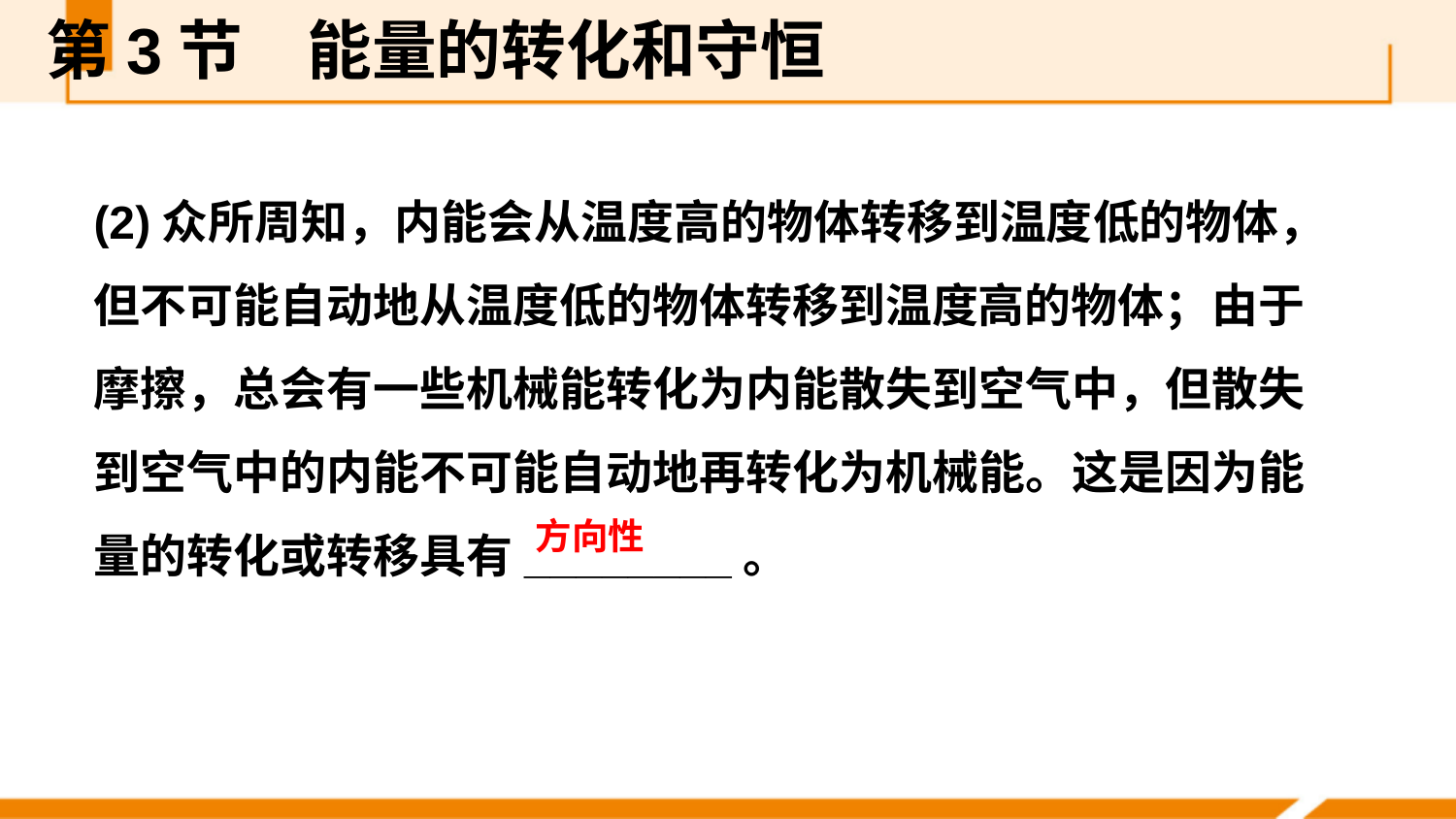

第3节　能量的转化和守恒
(2)众所周知，内能会从温度高的物体转移到温度低的物体，但不可能自动地从温度低的物体转移到温度高的物体；由于摩擦，总会有一些机械能转化为内能散失到空气中，但散失到空气中的内能不可能自动地再转化为机械能。这是因为能量的转化或转移具有________。
方向性